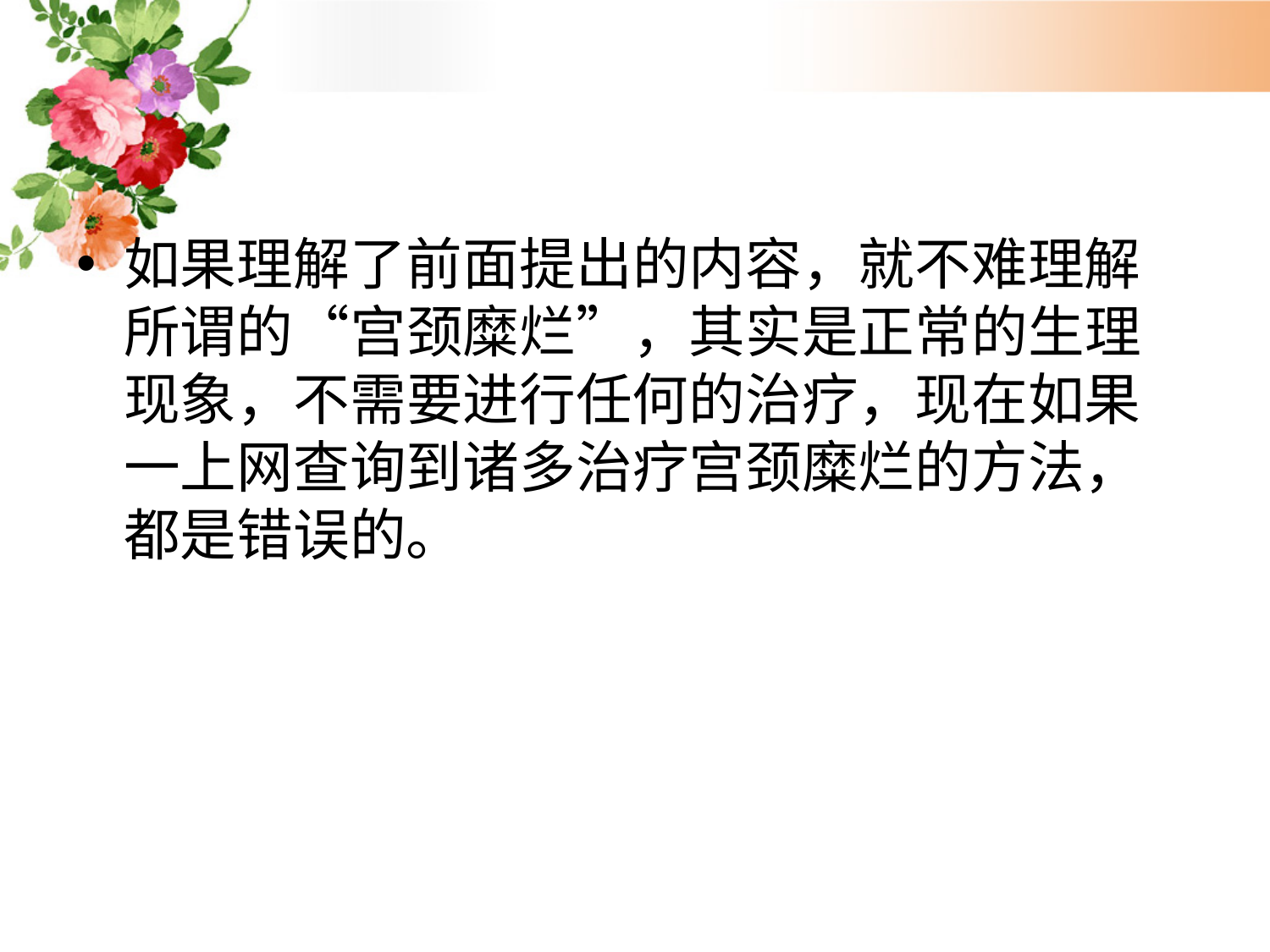

如果理解了前面提出的内容，就不难理解所谓的“宫颈糜烂”，其实是正常的生理现象，不需要进行任何的治疗，现在如果一上网查询到诸多治疗宫颈糜烂的方法，都是错误的。